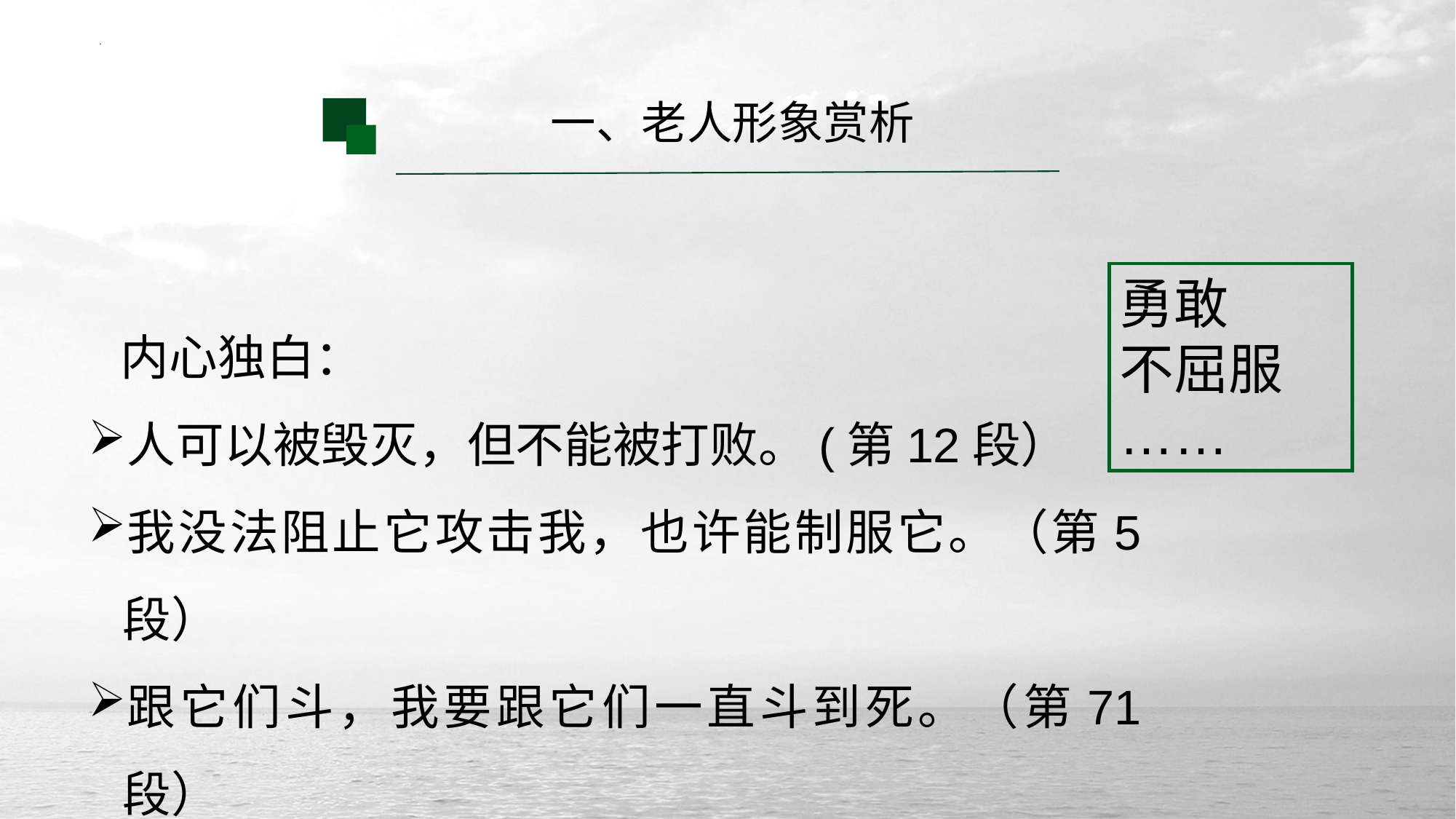

一、老人形象赏析

勇敢
不屈服
……
内心独白：
人可以被毁灭，但不能被打败。(第12段）
我没法阻止它攻击我，也许能制服它。（第5段）
跟它们斗，我要跟它们一直斗到死。（第71段）